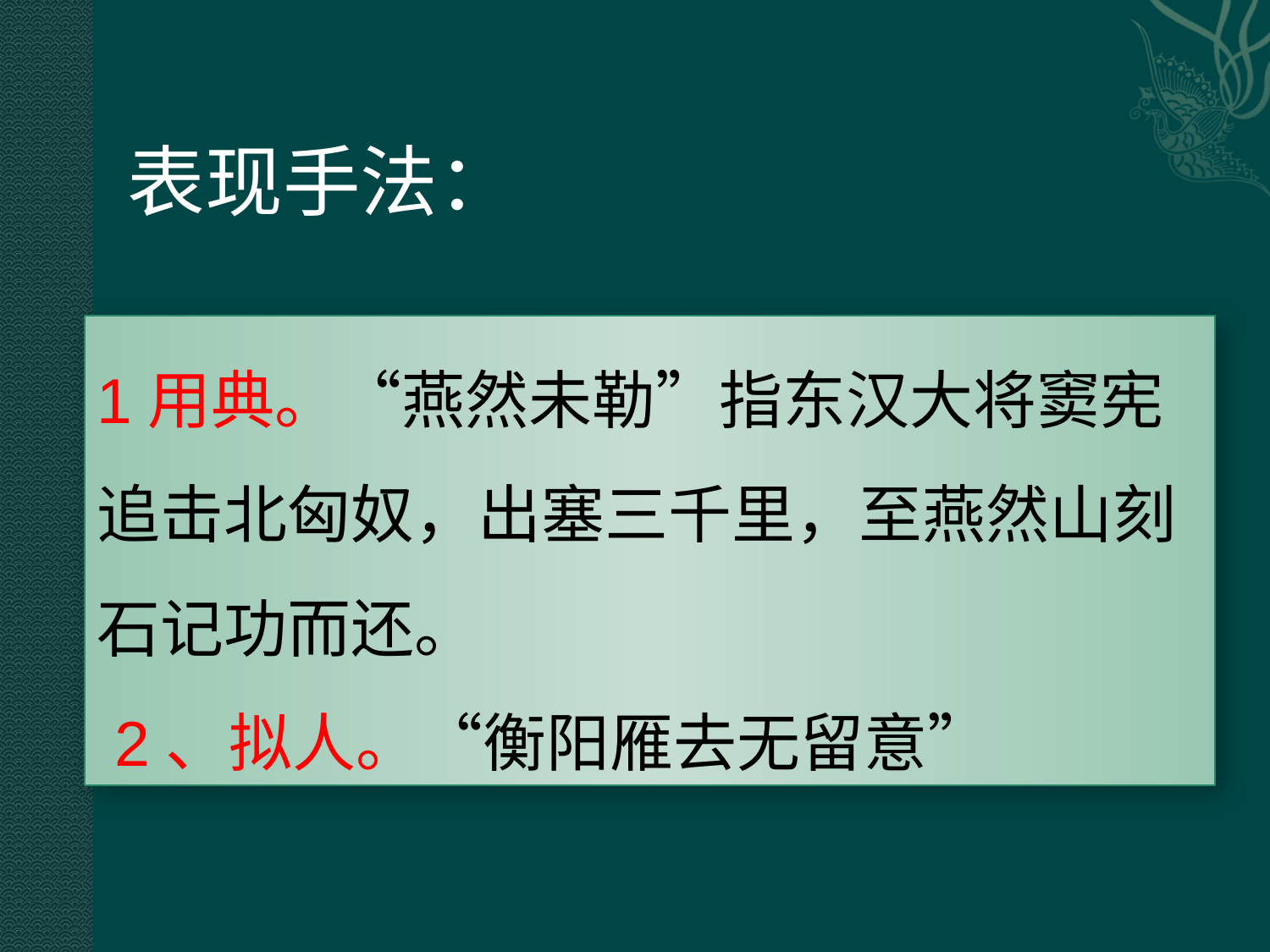

表现手法：
1用典。“燕然未勒”指东汉大将窦宪追击北匈奴，出塞三千里，至燕然山刻石记功而还。
 2、拟人。“衡阳雁去无留意”